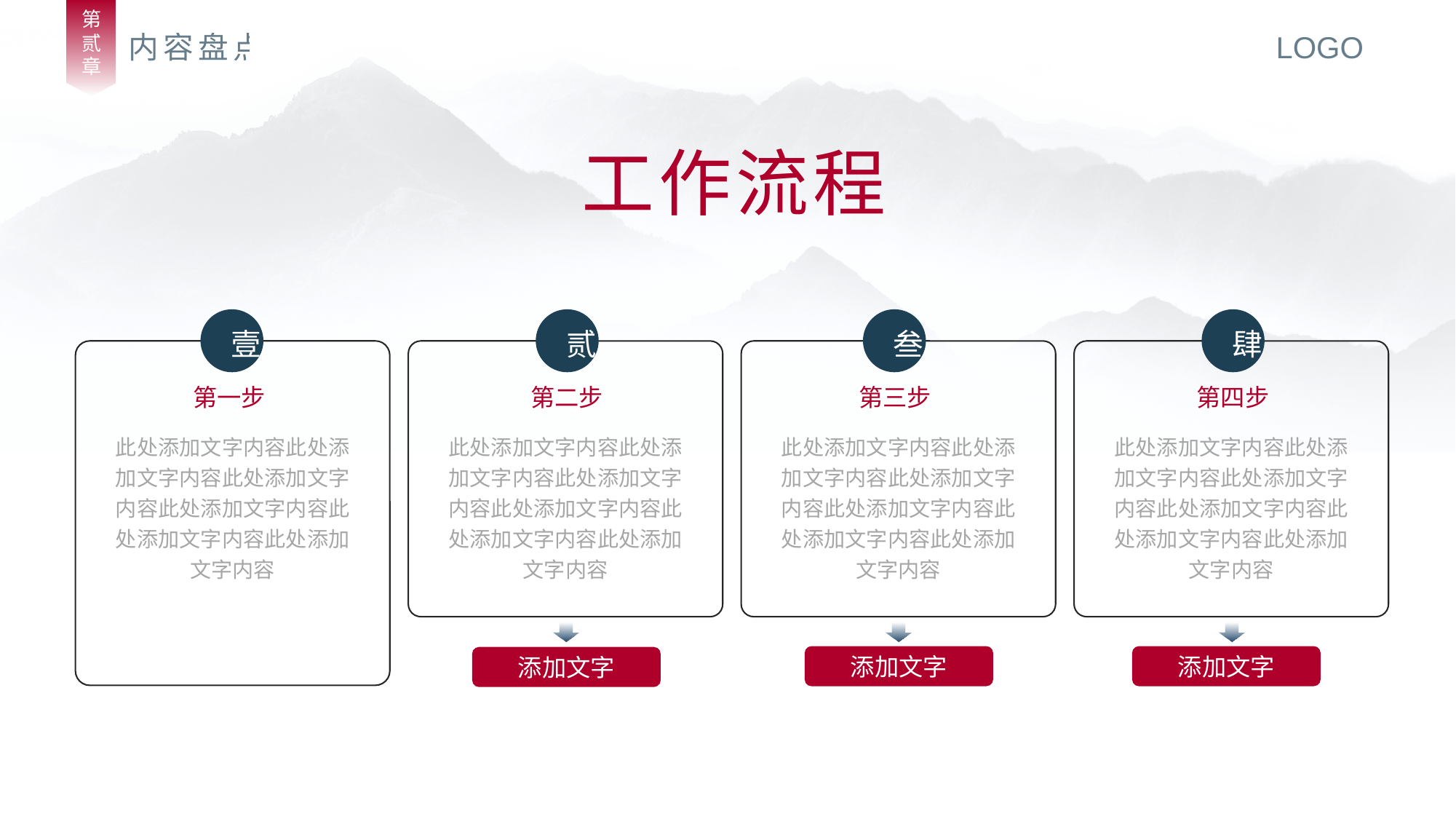

第
贰
章
内容盘点
LOGO
工作流程

壹
贰
叁
肆

第三步
第二步
第四步
第一步
此处添加文字内容此处添加文字内容此处添加文字内容此处添加文字内容此处添加文字内容此处添加文字内容
此处添加文字内容此处添加文字内容此处添加文字内容此处添加文字内容此处添加文字内容此处添加文字内容
此处添加文字内容此处添加文字内容此处添加文字内容此处添加文字内容此处添加文字内容此处添加文字内容
此处添加文字内容此处添加文字内容此处添加文字内容此处添加文字内容此处添加文字内容此处添加文字内容

添加文字

添加文字

添加文字